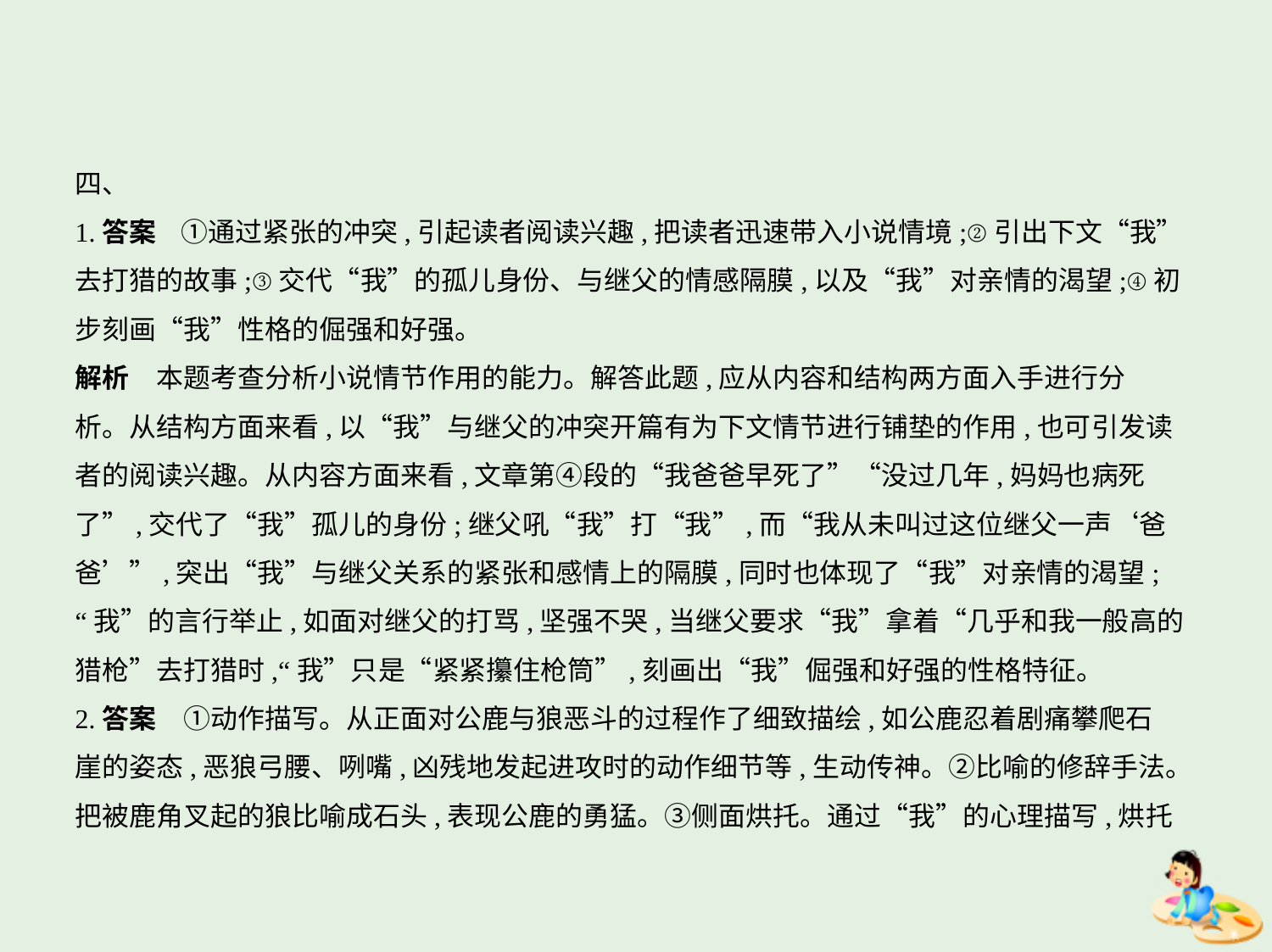

四、
1.答案    ①通过紧张的冲突,引起读者阅读兴趣,把读者迅速带入小说情境;②引出下文“我”
去打猎的故事;③交代“我”的孤儿身份、与继父的情感隔膜,以及“我”对亲情的渴望;④初
步刻画“我”性格的倔强和好强。
解析　本题考查分析小说情节作用的能力。解答此题,应从内容和结构两方面入手进行分
析。从结构方面来看,以“我”与继父的冲突开篇有为下文情节进行铺垫的作用,也可引发读
者的阅读兴趣。从内容方面来看,文章第④段的“我爸爸早死了”“没过几年,妈妈也病死
了”,交代了“我”孤儿的身份;继父吼“我”打“我”,而“我从未叫过这位继父一声‘爸
爸’”,突出“我”与继父关系的紧张和感情上的隔膜,同时也体现了“我”对亲情的渴望;
“我”的言行举止,如面对继父的打骂,坚强不哭,当继父要求“我”拿着“几乎和我一般高的
猎枪”去打猎时,“我”只是“紧紧攥住枪筒”,刻画出“我”倔强和好强的性格特征。
2.答案　①动作描写。从正面对公鹿与狼恶斗的过程作了细致描绘,如公鹿忍着剧痛攀爬石
崖的姿态,恶狼弓腰、咧嘴,凶残地发起进攻时的动作细节等,生动传神。②比喻的修辞手法。
把被鹿角叉起的狼比喻成石头,表现公鹿的勇猛。③侧面烘托。通过“我”的心理描写,烘托